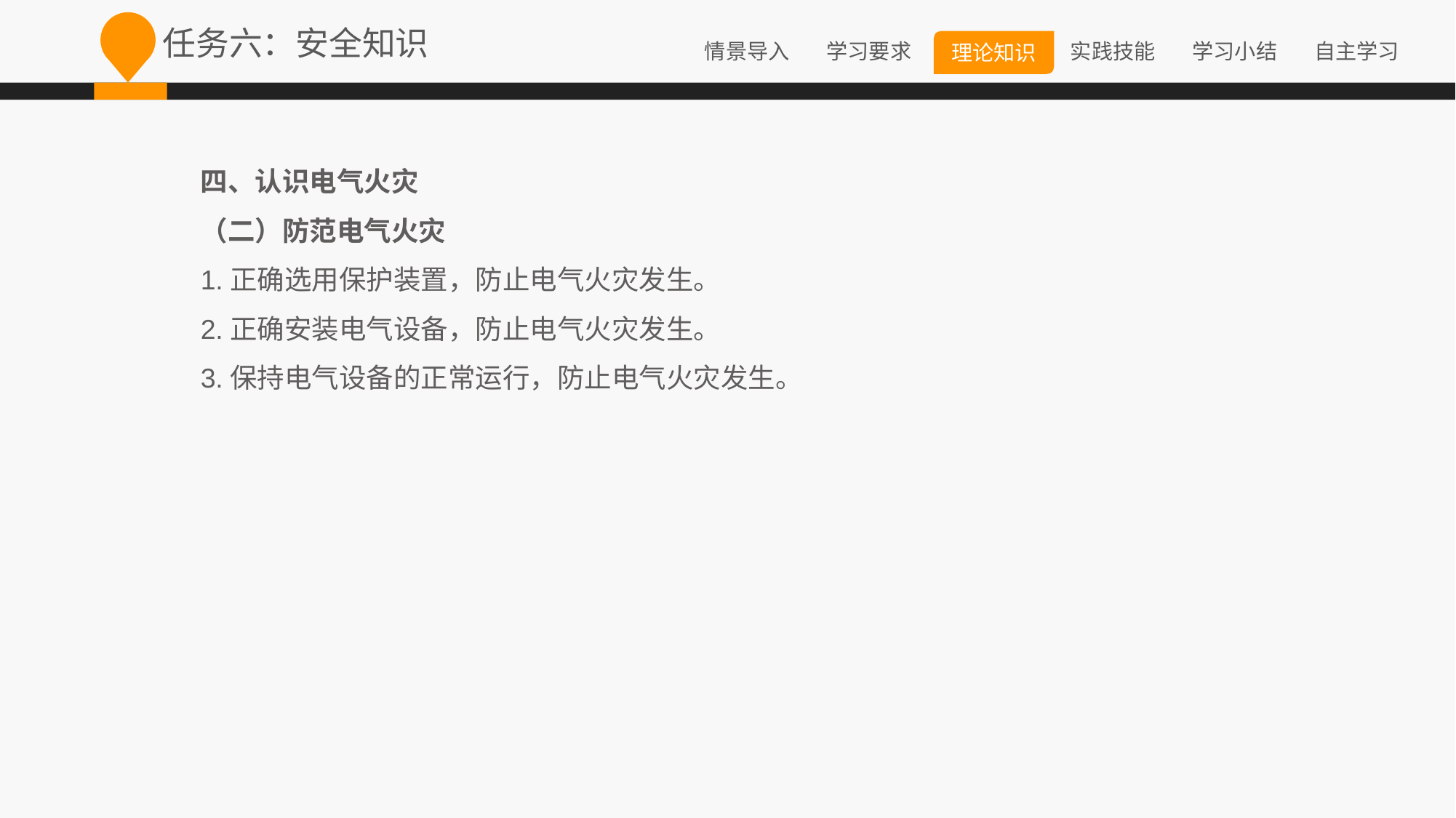

任务六：安全知识
四、认识电气火灾
（二）防范电气火灾
1.正确选用保护装置，防止电气火灾发生。
2.正确安装电气设备，防止电气火灾发生。
3.保持电气设备的正常运行，防止电气火灾发生。